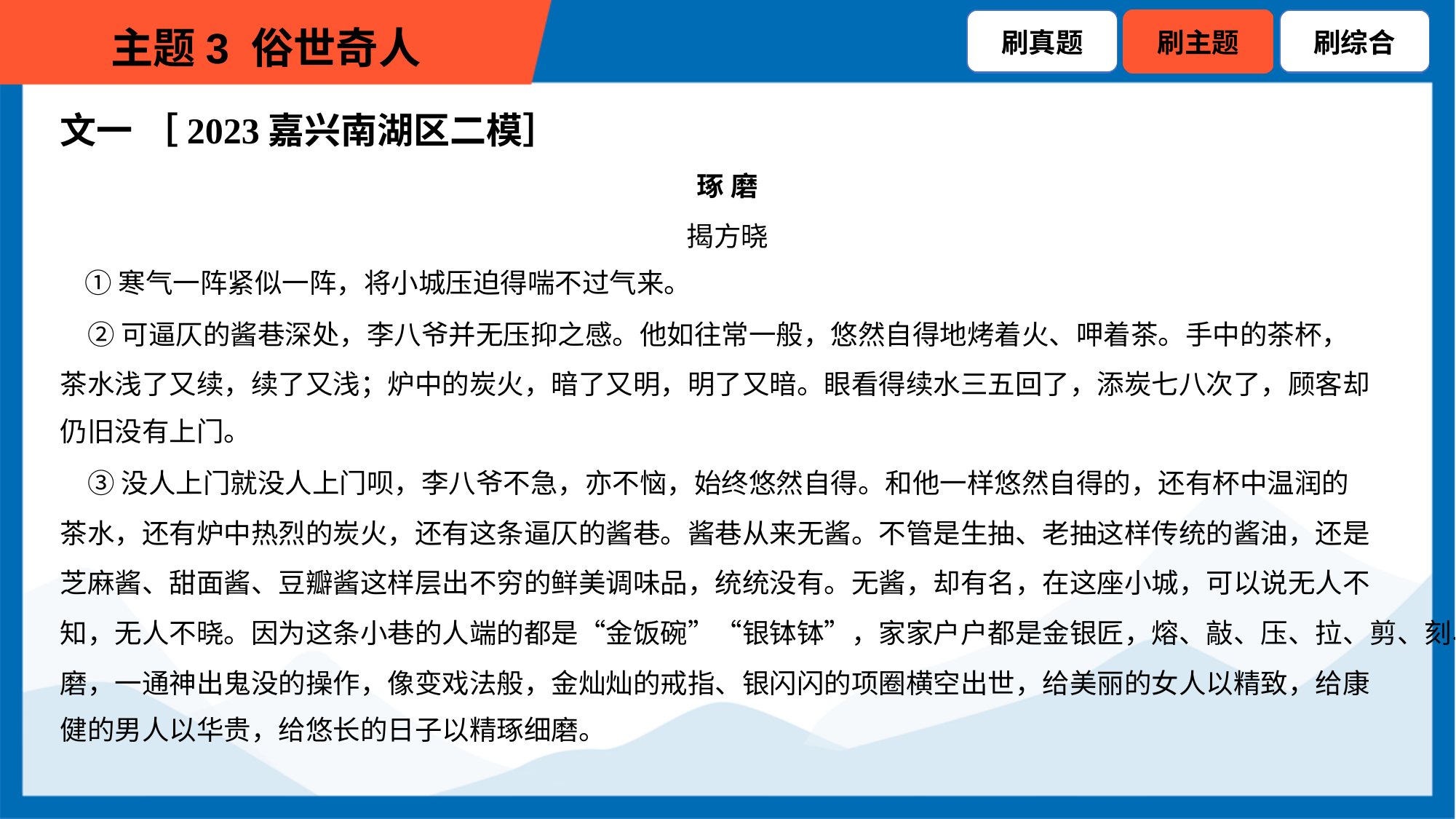

文一 ［2023嘉兴南湖区二模］
琢 磨
揭方晓
    ①寒气一阵紧似一阵，将小城压迫得喘不过气来。
    ②可逼仄的酱巷深处，李八爷并无压抑之感。他如往常一般，悠然自得地烤着火、呷着茶。手中的茶杯，
茶水浅了又续，续了又浅；炉中的炭火，暗了又明，明了又暗。眼看得续水三五回了，添炭七八次了，顾客却
仍旧没有上门。
    ③没人上门就没人上门呗，李八爷不急，亦不恼，始终悠然自得。和他一样悠然自得的，还有杯中温润的
茶水，还有炉中热烈的炭火，还有这条逼仄的酱巷。酱巷从来无酱。不管是生抽、老抽这样传统的酱油，还是
芝麻酱、甜面酱、豆瓣酱这样层出不穷的鲜美调味品，统统没有。无酱，却有名，在这座小城，可以说无人不
知，无人不晓。因为这条小巷的人端的都是“金饭碗”“银钵钵”，家家户户都是金银匠，熔、敲、压、拉、剪、刻、
磨，一通神出鬼没的操作，像变戏法般，金灿灿的戒指、银闪闪的项圈横空出世，给美丽的女人以精致，给康
健的男人以华贵，给悠长的日子以精琢细磨。